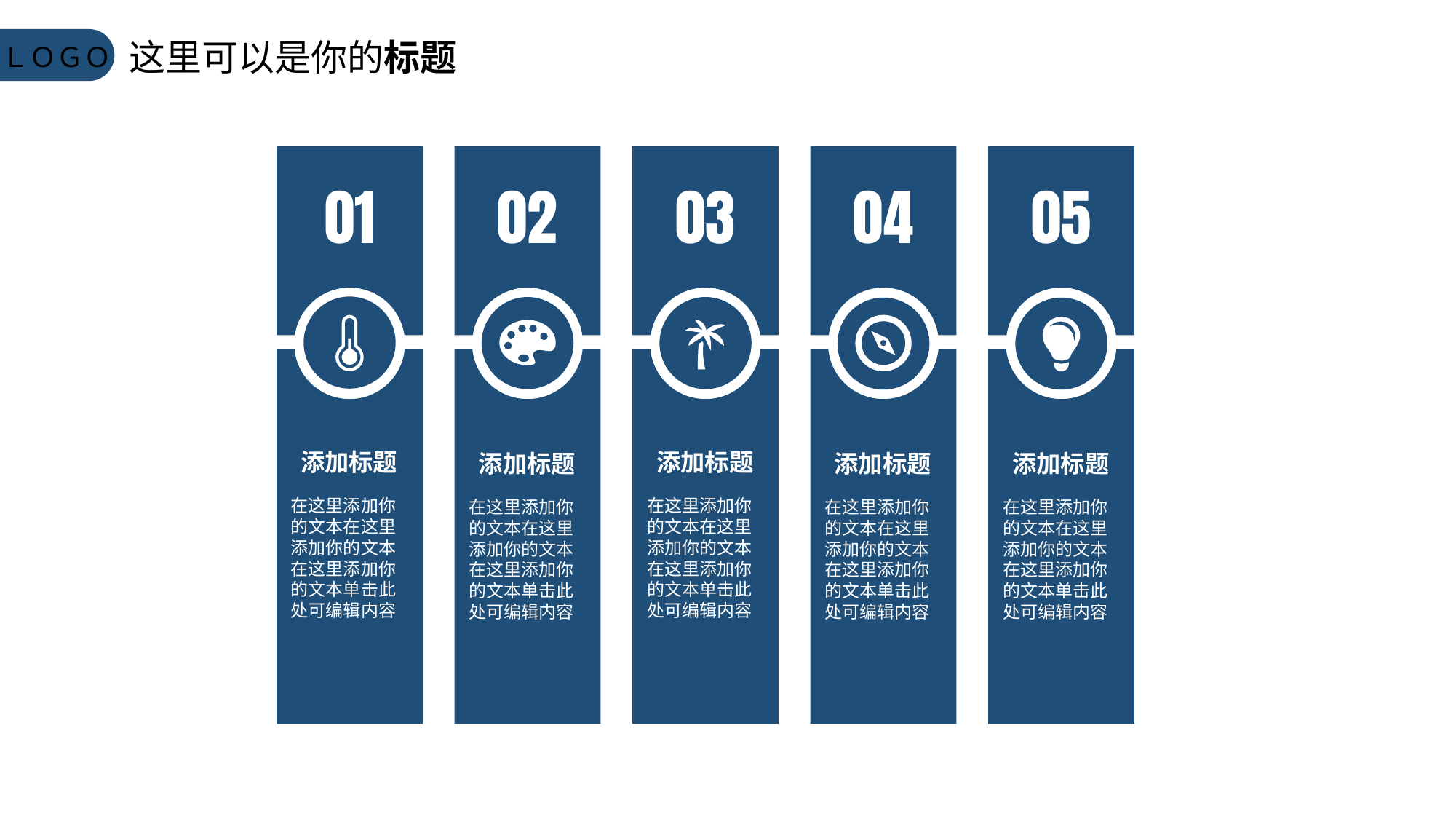

这里可以是你的标题
ＬＯＧＯ

01
02
03
04
05

添加标题
添加标题
添加标题
添加标题
添加标题
在这里添加你的文本在这里添加你的文本在这里添加你的文本单击此处可编辑内容
在这里添加你的文本在这里添加你的文本在这里添加你的文本单击此处可编辑内容
在这里添加你的文本在这里添加你的文本在这里添加你的文本单击此处可编辑内容
在这里添加你的文本在这里添加你的文本在这里添加你的文本单击此处可编辑内容
在这里添加你的文本在这里添加你的文本在这里添加你的文本单击此处可编辑内容